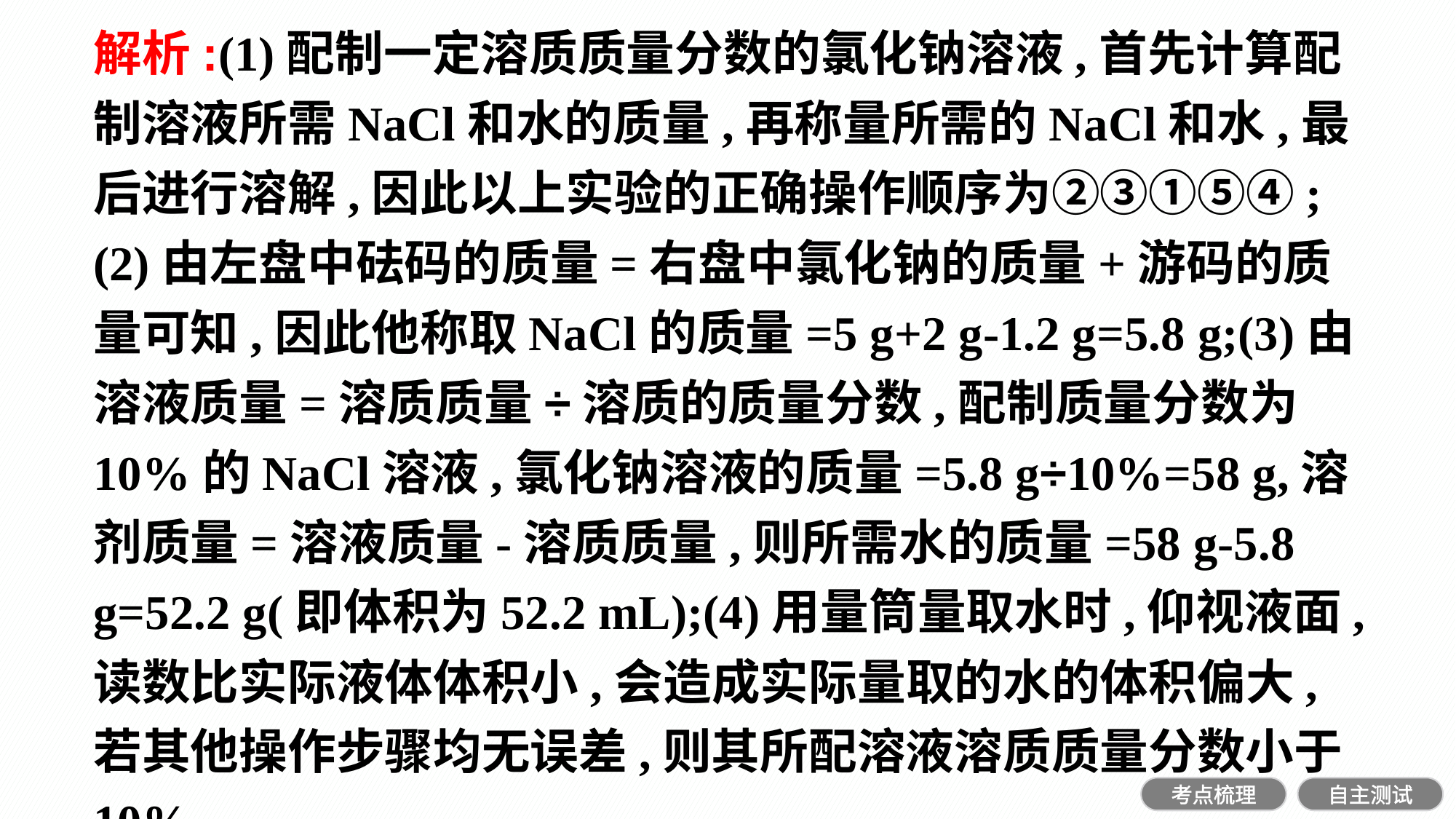

解析:(1)配制一定溶质质量分数的氯化钠溶液,首先计算配制溶液所需NaCl和水的质量,再称量所需的NaCl和水,最后进行溶解,因此以上实验的正确操作顺序为②③①⑤④;(2)由左盘中砝码的质量=右盘中氯化钠的质量+游码的质量可知,因此他称取NaCl的质量=5 g+2 g-1.2 g=5.8 g;(3)由溶液质量=溶质质量÷溶质的质量分数,配制质量分数为10%的NaCl溶液,氯化钠溶液的质量=5.8 g÷10%=58 g,溶剂质量=溶液质量-溶质质量,则所需水的质量=58 g-5.8 g=52.2 g(即体积为52.2 mL);(4)用量筒量取水时,仰视液面,读数比实际液体体积小,会造成实际量取的水的体积偏大,若其他操作步骤均无误差,则其所配溶液溶质质量分数小于10%。